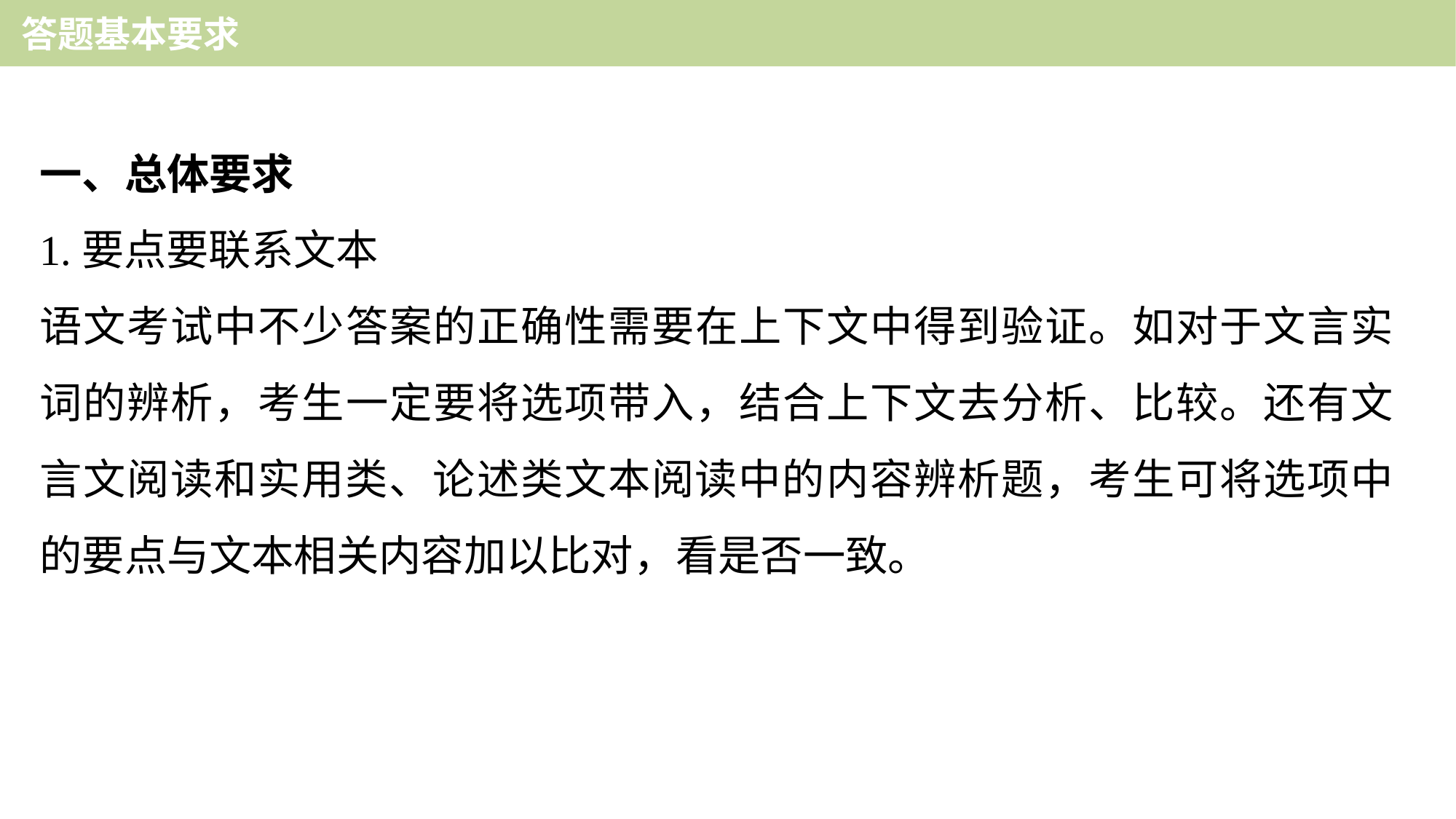

答题基本要求
一、总体要求
1.要点要联系文本
语文考试中不少答案的正确性需要在上下文中得到验证。如对于文言实词的辨析，考生一定要将选项带入，结合上下文去分析、比较。还有文言文阅读和实用类、论述类文本阅读中的内容辨析题，考生可将选项中的要点与文本相关内容加以比对，看是否一致。